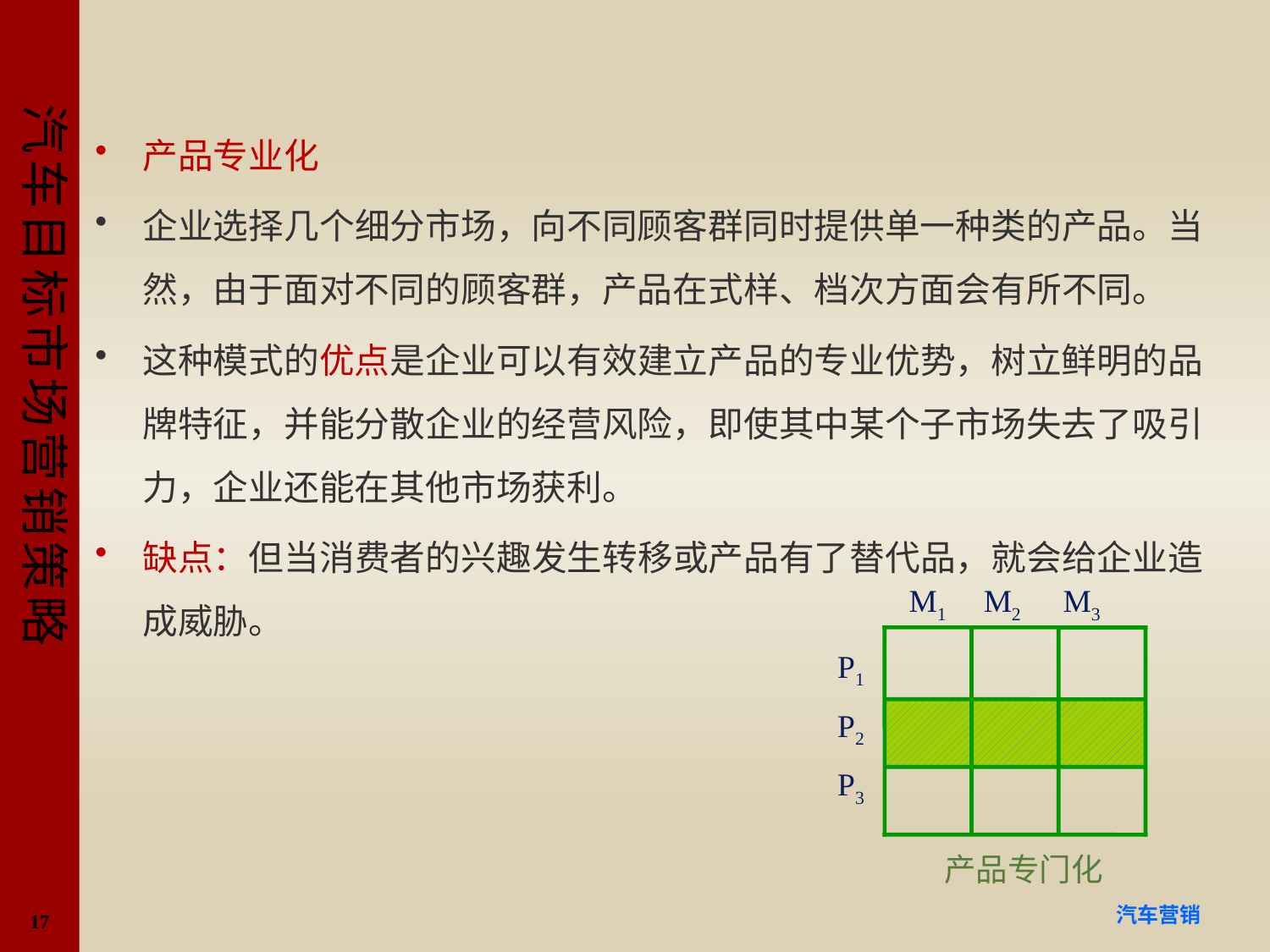

#
产品专业化
企业选择几个细分市场，向不同顾客群同时提供单一种类的产品。当然，由于面对不同的顾客群，产品在式样、档次方面会有所不同。
这种模式的优点是企业可以有效建立产品的专业优势，树立鲜明的品牌特征，并能分散企业的经营风险，即使其中某个子市场失去了吸引力，企业还能在其他市场获利。
缺点：但当消费者的兴趣发生转移或产品有了替代品，就会给企业造成威胁。

M1        M2         M3

P1
P2
P3

产品专门化
17